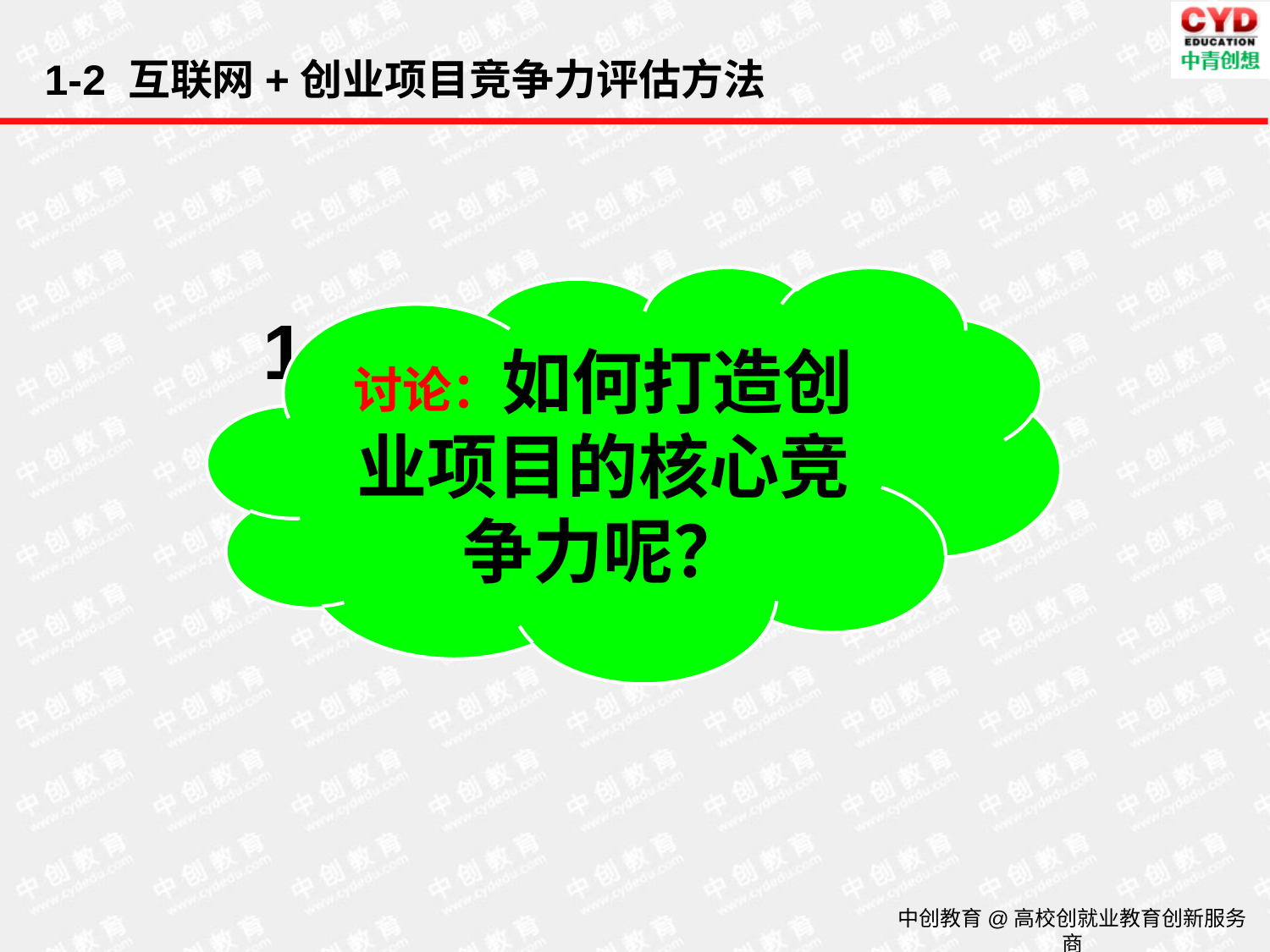

1-2 互联网+创业项目竞争力评估方法

讨论：如何打造创业项目的核心竞争力呢？
1.自我评估
2.专家/行业人士
3.实验/实践评估